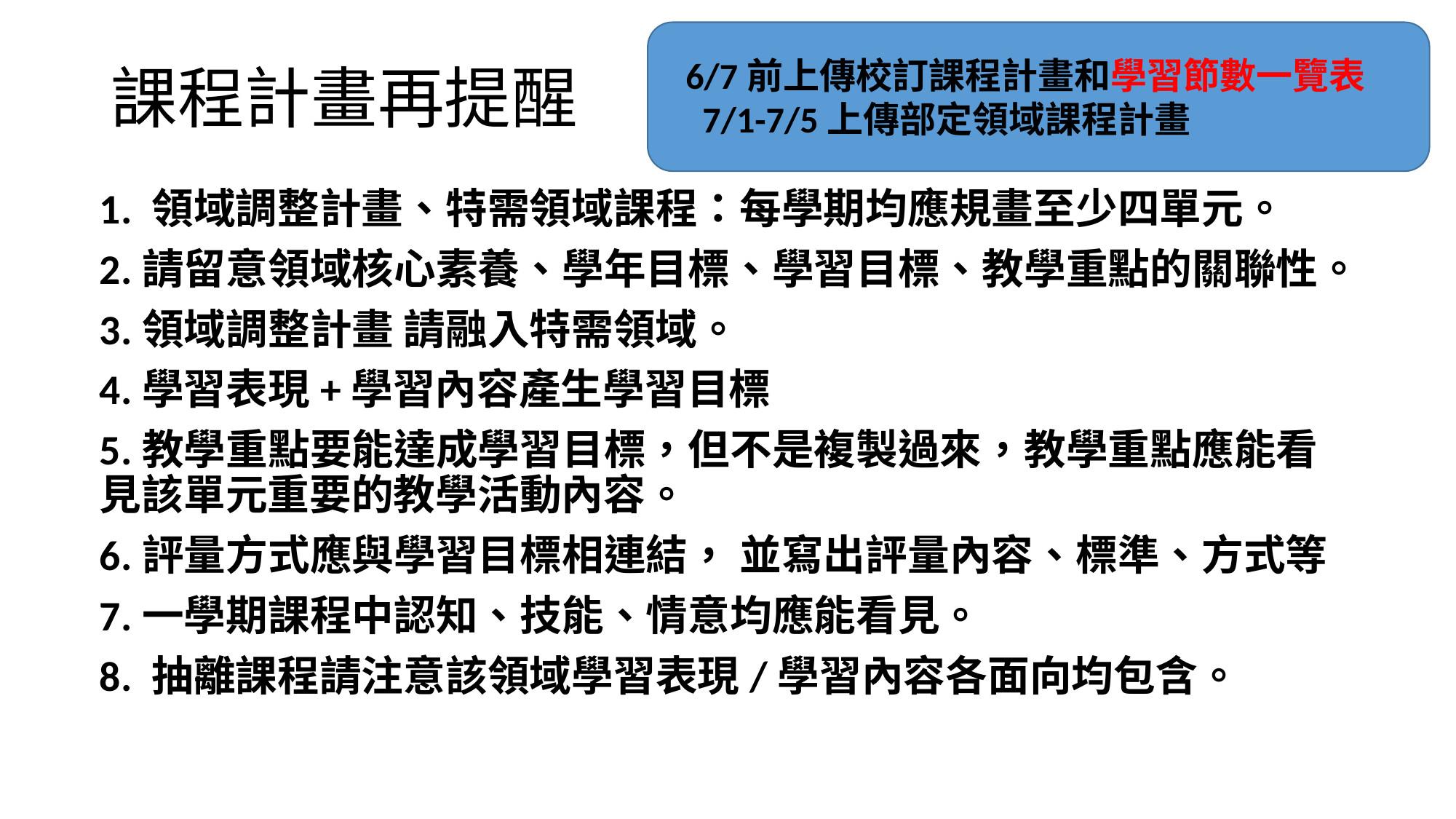

# 課程計畫再提醒
6/7前上傳校訂課程計畫和學習節數一覽表
 7/1-7/5上傳部定領域課程計畫
1. 領域調整計畫、特需領域課程：每學期均應規畫至少四單元。
2.請留意領域核心素養、學年目標、學習目標、教學重點的關聯性。
3.領域調整計畫 請融入特需領域。
4.學習表現+學習內容產生學習目標
5.教學重點要能達成學習目標，但不是複製過來，教學重點應能看見該單元重要的教學活動內容。
6.評量方式應與學習目標相連結， 並寫出評量內容、標準、方式等
7.一學期課程中認知、技能、情意均應能看見。
8. 抽離課程請注意該領域學習表現/學習內容各面向均包含。